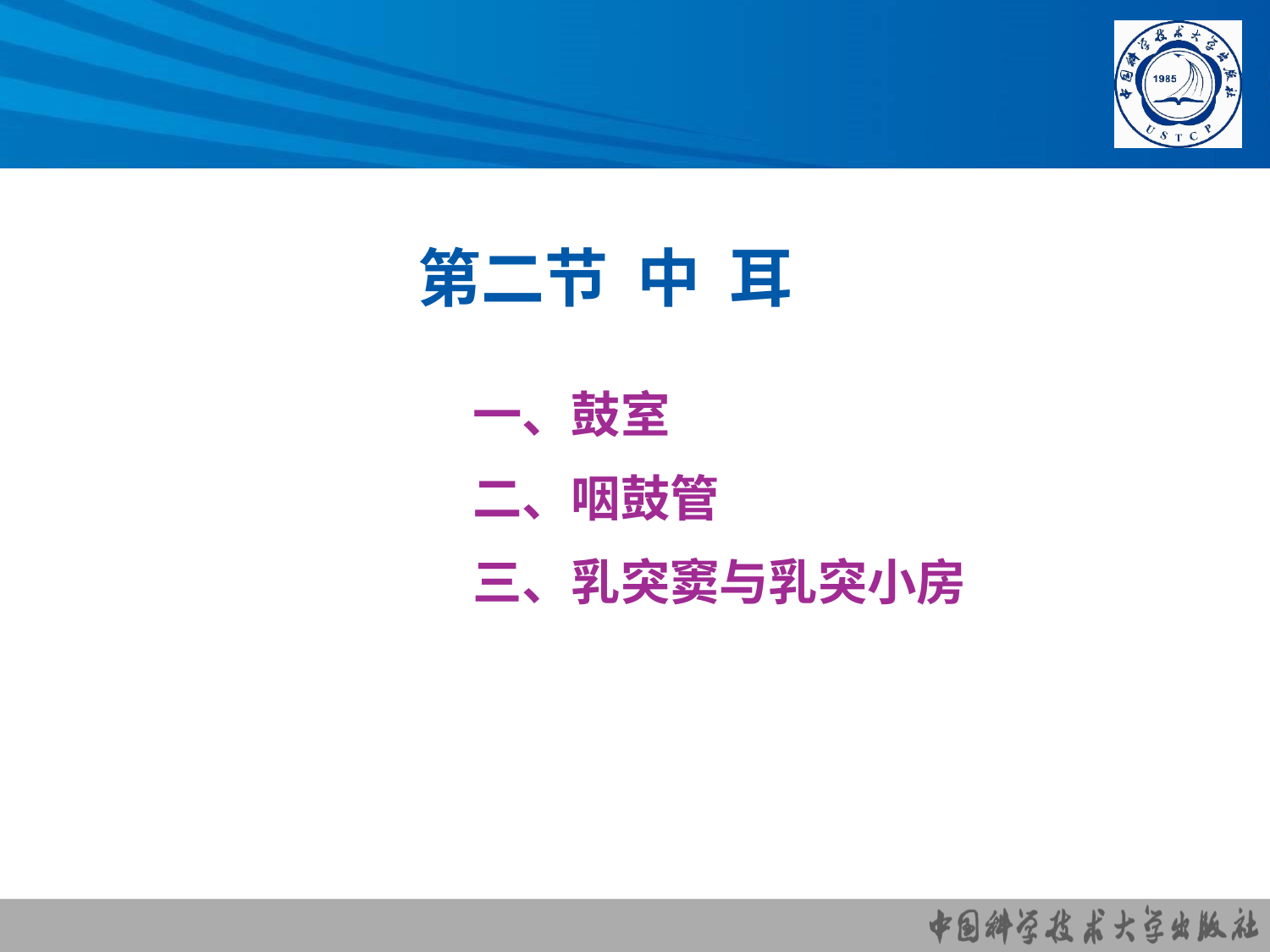

# 第二节  中  耳
一、鼓室
二、咽鼓管
三、乳突窦与乳突小房